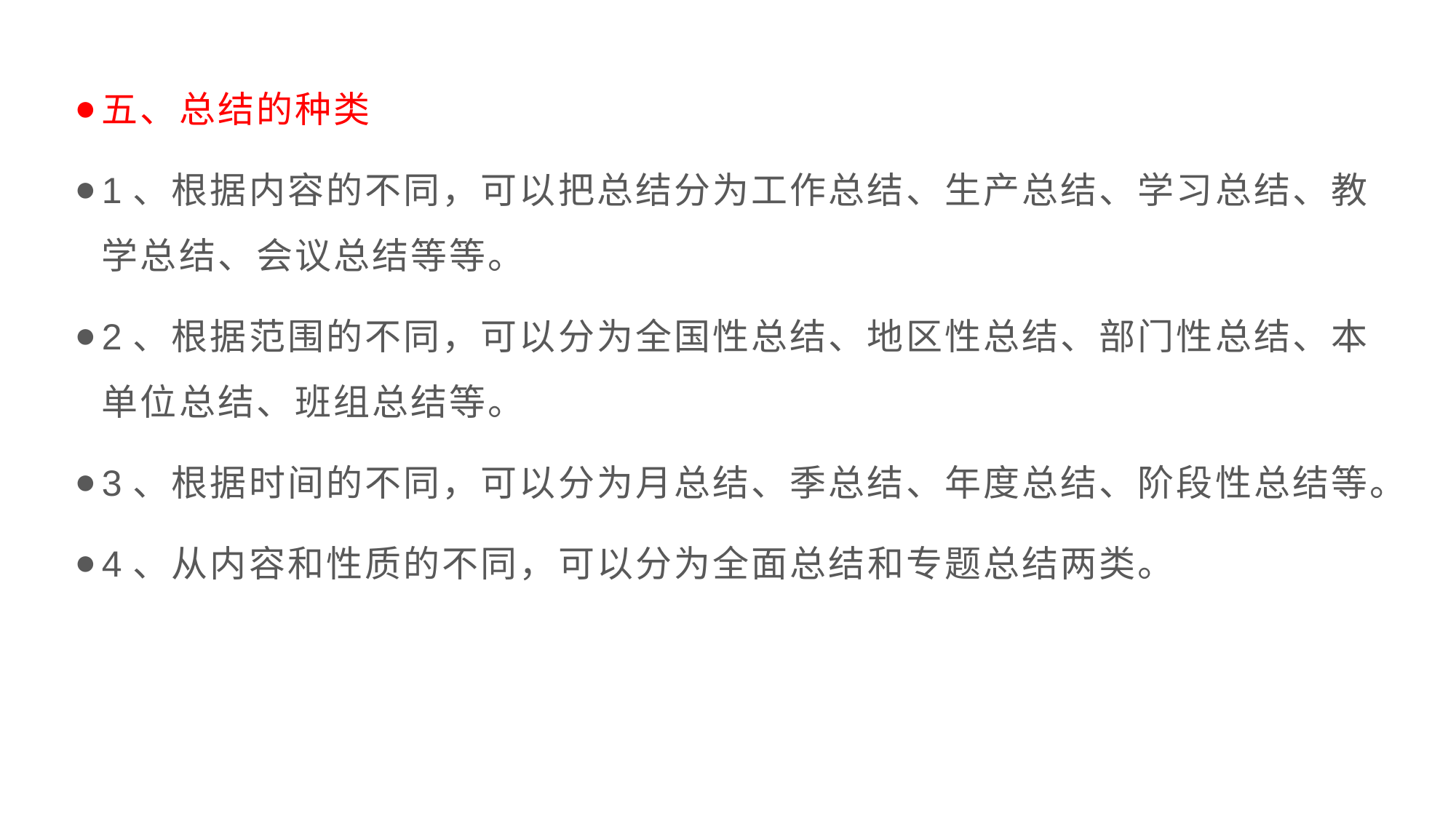

五、总结的种类
1、根据内容的不同，可以把总结分为工作总结、生产总结、学习总结、教学总结、会议总结等等。
2、根据范围的不同，可以分为全国性总结、地区性总结、部门性总结、本单位总结、班组总结等。
3、根据时间的不同，可以分为月总结、季总结、年度总结、阶段性总结等。
4、从内容和性质的不同，可以分为全面总结和专题总结两类。